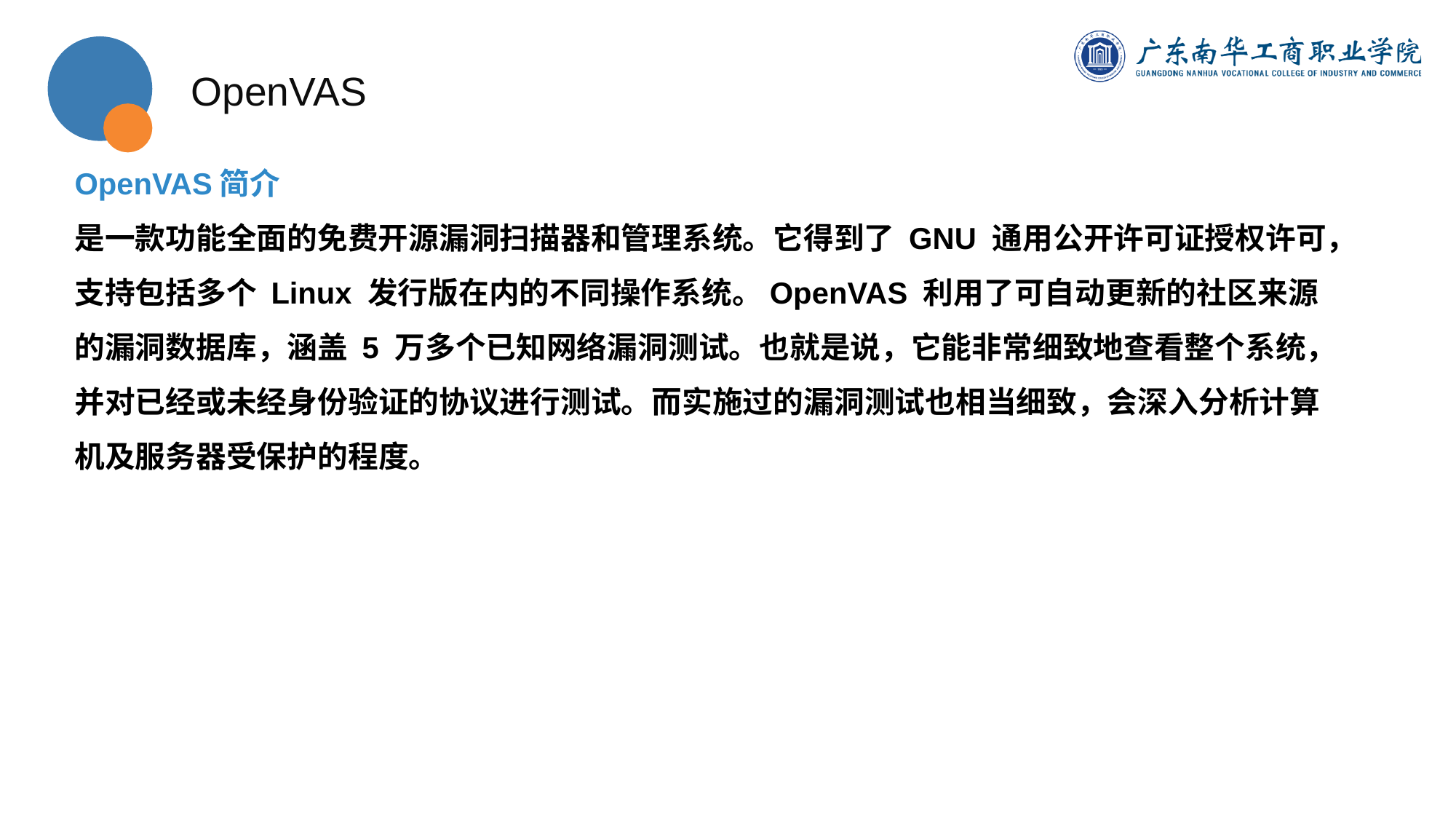

OpenVAS

OpenVAS简介
是一款功能全面的免费开源漏洞扫描器和管理系统。它得到了 GNU 通用公开许可证授权许可，支持包括多个 Linux 发行版在内的不同操作系统。OpenVAS 利用了可自动更新的社区来源的漏洞数据库，涵盖 5 万多个已知网络漏洞测试。也就是说，它能非常细致地查看整个系统，并对已经或未经身份验证的协议进行测试。而实施过的漏洞测试也相当细致，会深入分析计算机及服务器受保护的程度。